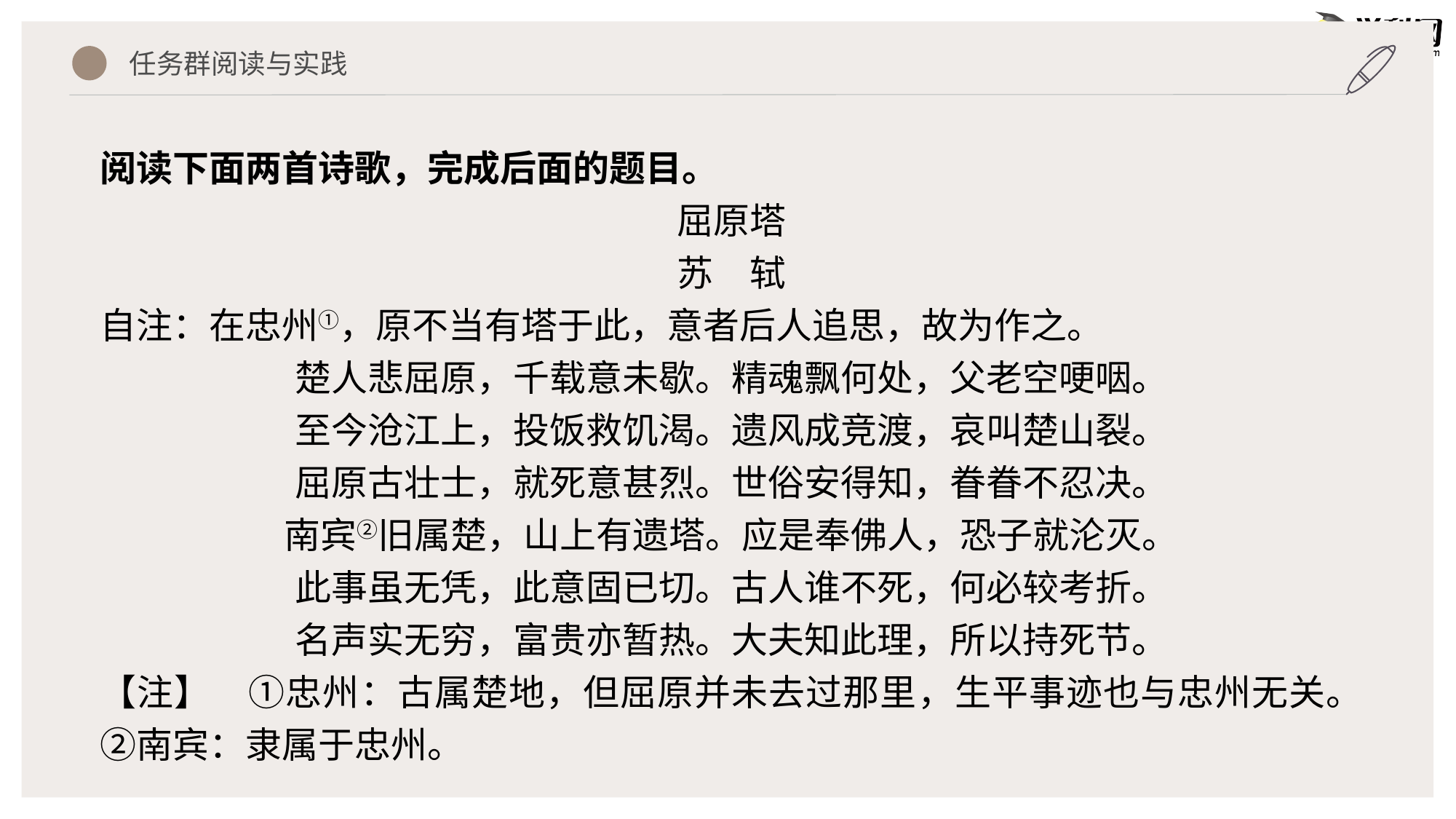

任务群阅读与实践

阅读下面两首诗歌，完成后面的题目。
屈原塔
苏　轼
自注：在忠州①，原不当有塔于此，意者后人追思，故为作之。
楚人悲屈原，千载意未歇。精魂飘何处，父老空哽咽。
至今沧江上，投饭救饥渴。遗风成竞渡，哀叫楚山裂。
屈原古壮士，就死意甚烈。世俗安得知，眷眷不忍决。
南宾②旧属楚，山上有遗塔。应是奉佛人，恐子就沦灭。
此事虽无凭，此意固已切。古人谁不死，何必较考折。
名声实无穷，富贵亦暂热。大夫知此理，所以持死节。
【注】　①忠州：古属楚地，但屈原并未去过那里，生平事迹也与忠州无关。②南宾：隶属于忠州。